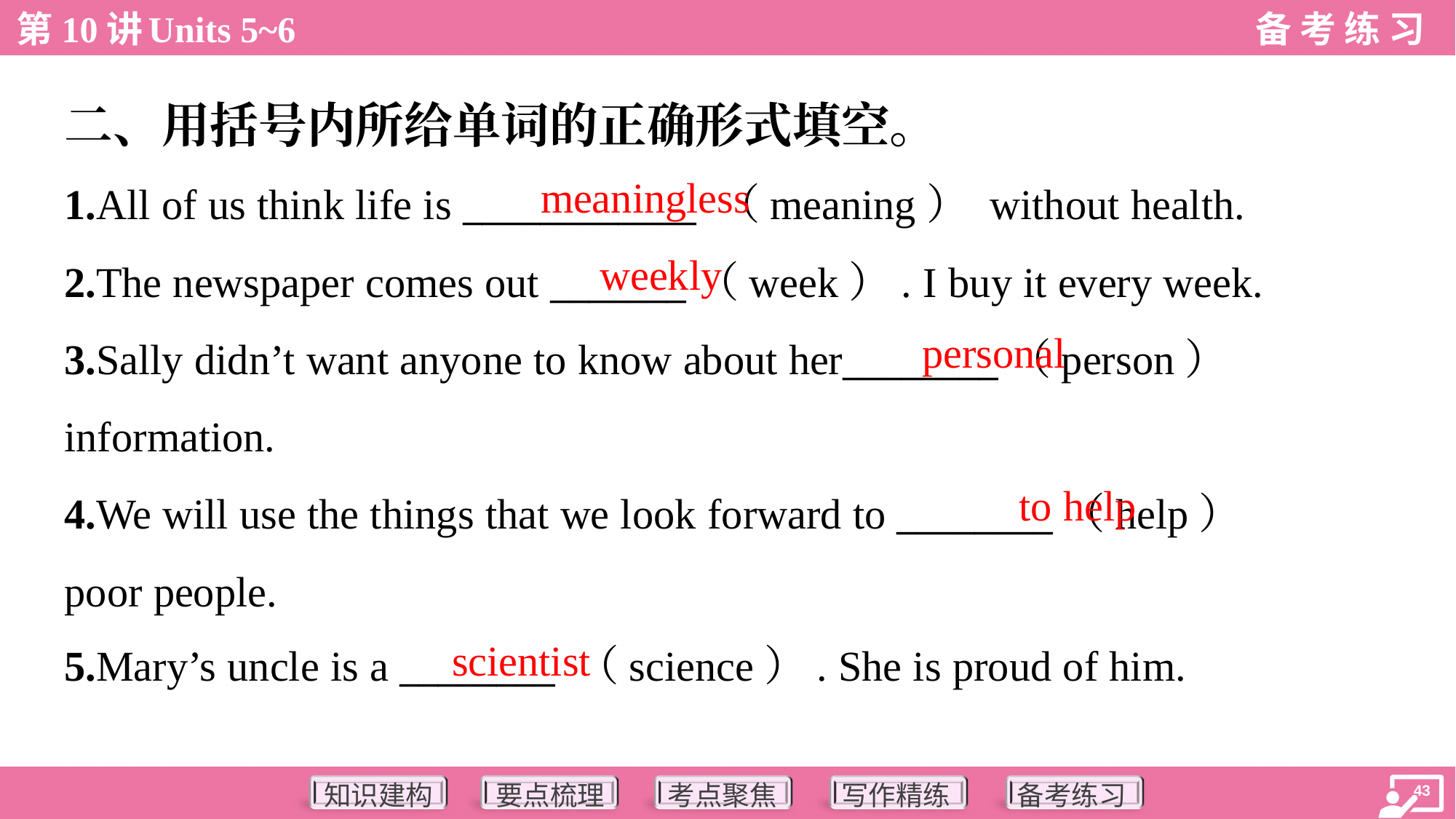

二、用括号内所给单词的正确形式填空。
meaningless
1.All of us think life is ____________ （meaning） without health.
2.The newspaper comes out _______（week）. I buy it every week.
3.Sally didn’t want anyone to know about her________（person）
information.
4.We will use the things that we look forward to ________（help）
poor people.
5.Mary’s uncle is a ________ （science）. She is proud of him.
weekly
personal
to help
scientist